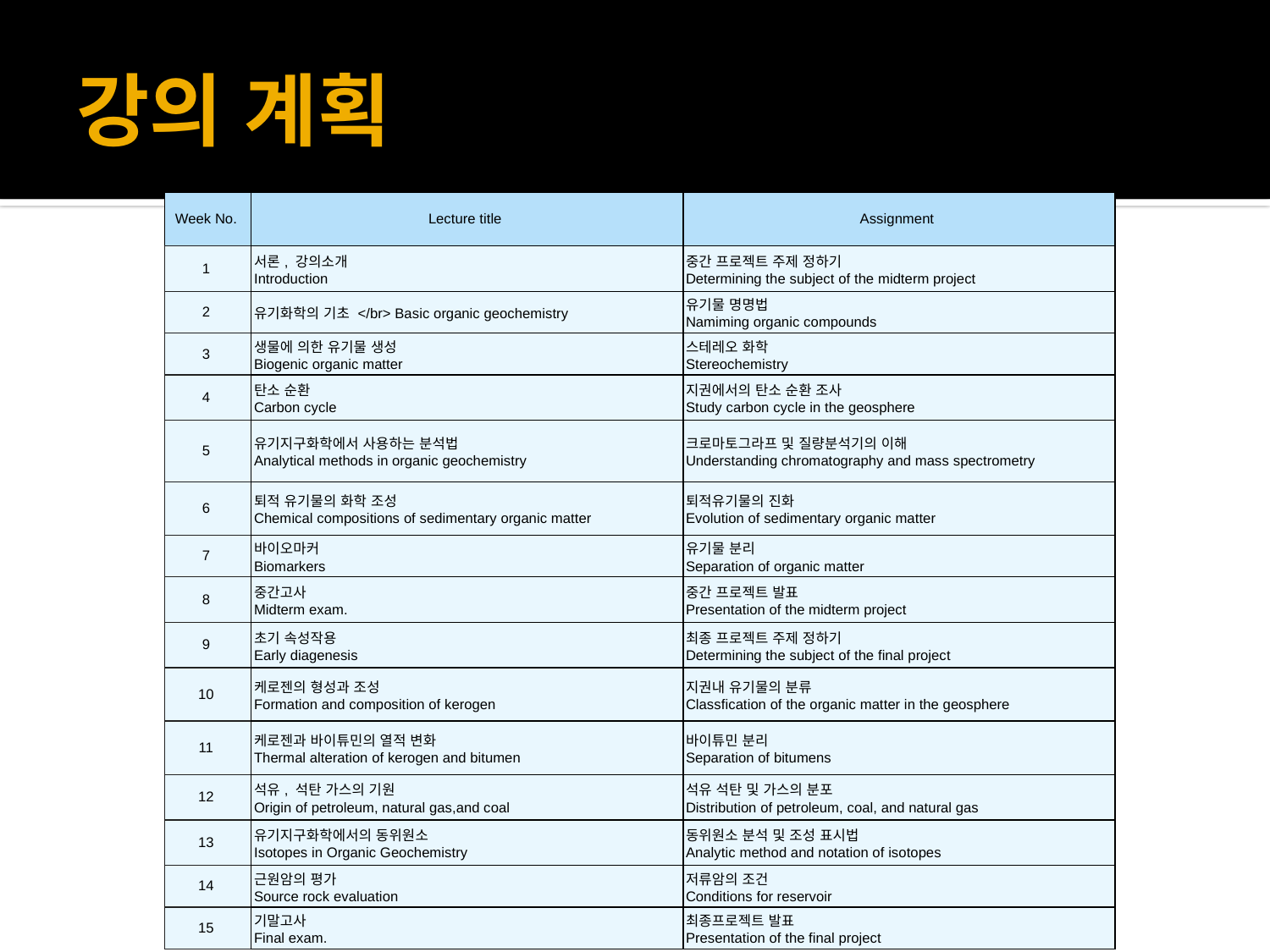

# 강의 계획
| Week No. | Lecture title | Assignment |
| --- | --- | --- |
| 1 | 서론, 강의소개 Introduction | 중간 프로젝트 주제 정하기 Determining the subject of the midterm project |
| 2 | 유기화학의 기초 </br> Basic organic geochemistry | 유기물 명명법 Namiming organic compounds |
| 3 | 생물에 의한 유기물 생성 Biogenic organic matter | 스테레오 화학 Stereochemistry |
| 4 | 탄소 순환 Carbon cycle | 지권에서의 탄소 순환 조사 Study carbon cycle in the geosphere |
| 5 | 유기지구화학에서 사용하는 분석법 Analytical methods in organic geochemistry | 크로마토그라프 및 질량분석기의 이해 Understanding chromatography and mass spectrometry |
| 6 | 퇴적 유기물의 화학 조성 Chemical compositions of sedimentary organic matter | 퇴적유기물의 진화 Evolution of sedimentary organic matter |
| 7 | 바이오마커 Biomarkers | 유기물 분리 Separation of organic matter |
| 8 | 중간고사 Midterm exam. | 중간 프로젝트 발표 Presentation of the midterm project |
| 9 | 초기 속성작용 Early diagenesis | 최종 프로젝트 주제 정하기 Determining the subject of the final project |
| 10 | 케로젠의 형성과 조성 Formation and composition of kerogen | 지권내 유기물의 분류 Classfication of the organic matter in the geosphere |
| 11 | 케로젠과 바이튜민의 열적 변화 Thermal alteration of kerogen and bitumen | 바이튜민 분리 Separation of bitumens |
| 12 | 석유, 석탄 가스의 기원 Origin of petroleum, natural gas,and coal | 석유 석탄 및 가스의 분포 Distribution of petroleum, coal, and natural gas |
| 13 | 유기지구화학에서의 동위원소 Isotopes in Organic Geochemistry | 동위원소 분석 및 조성 표시법 Analytic method and notation of isotopes |
| 14 | 근원암의 평가 Source rock evaluation | 저류암의 조건 Conditions for reservoir |
| 15 | 기말고사 Final exam. | 최종프로젝트 발표 Presentation of the final project |